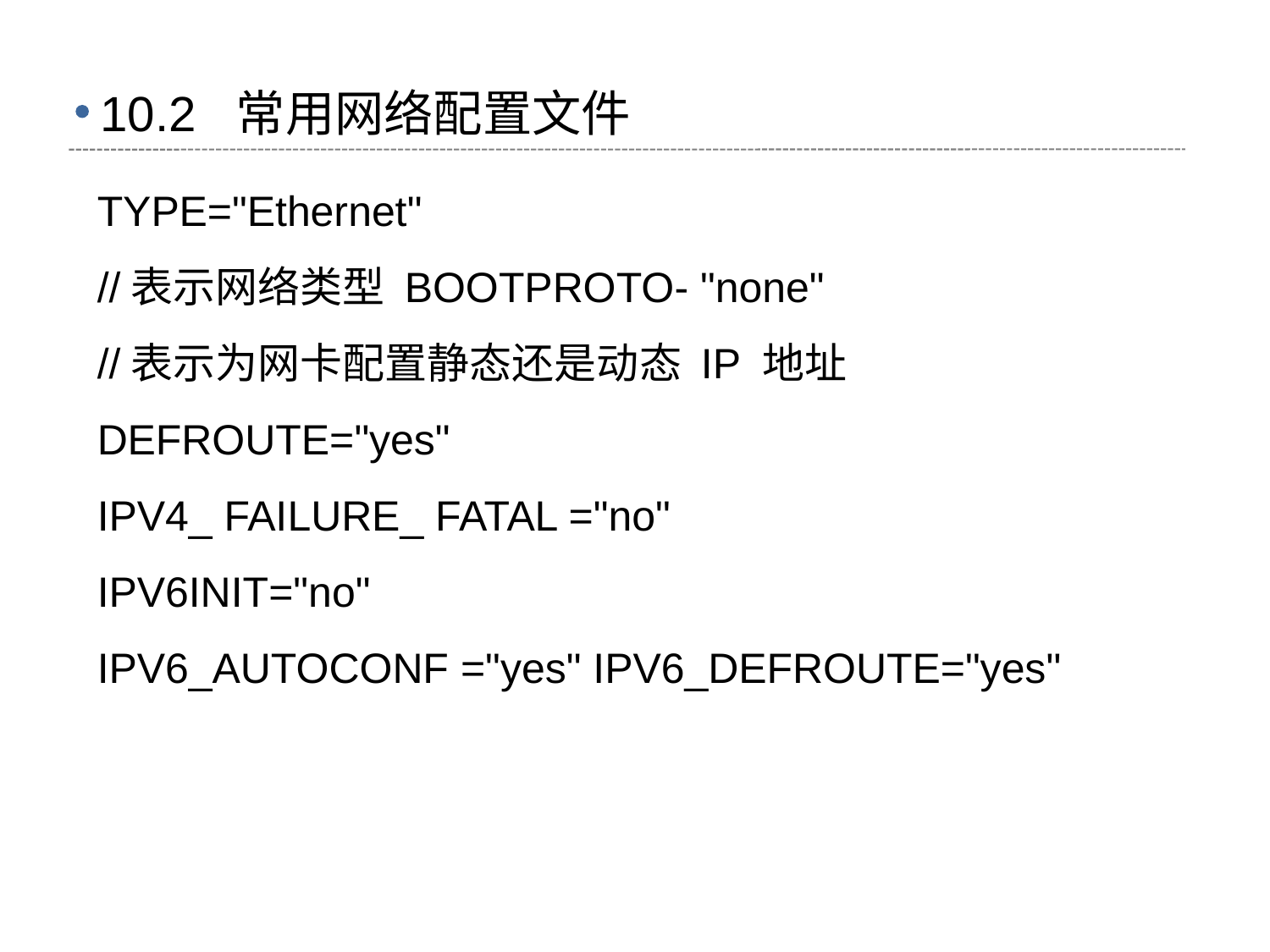

# 10.2  常用网络配置文件

TYPE="Ethernet"
//表示网络类型 BOOTPROTO- "none"
//表示为网卡配置静态还是动态 IP 地址 DEFROUTE="yes"
IPV4_ FAILURE_ FATAL ="no"
IPV6INIT="no"
IPV6_AUTOCONF ="yes" IPV6_DEFROUTE="yes"